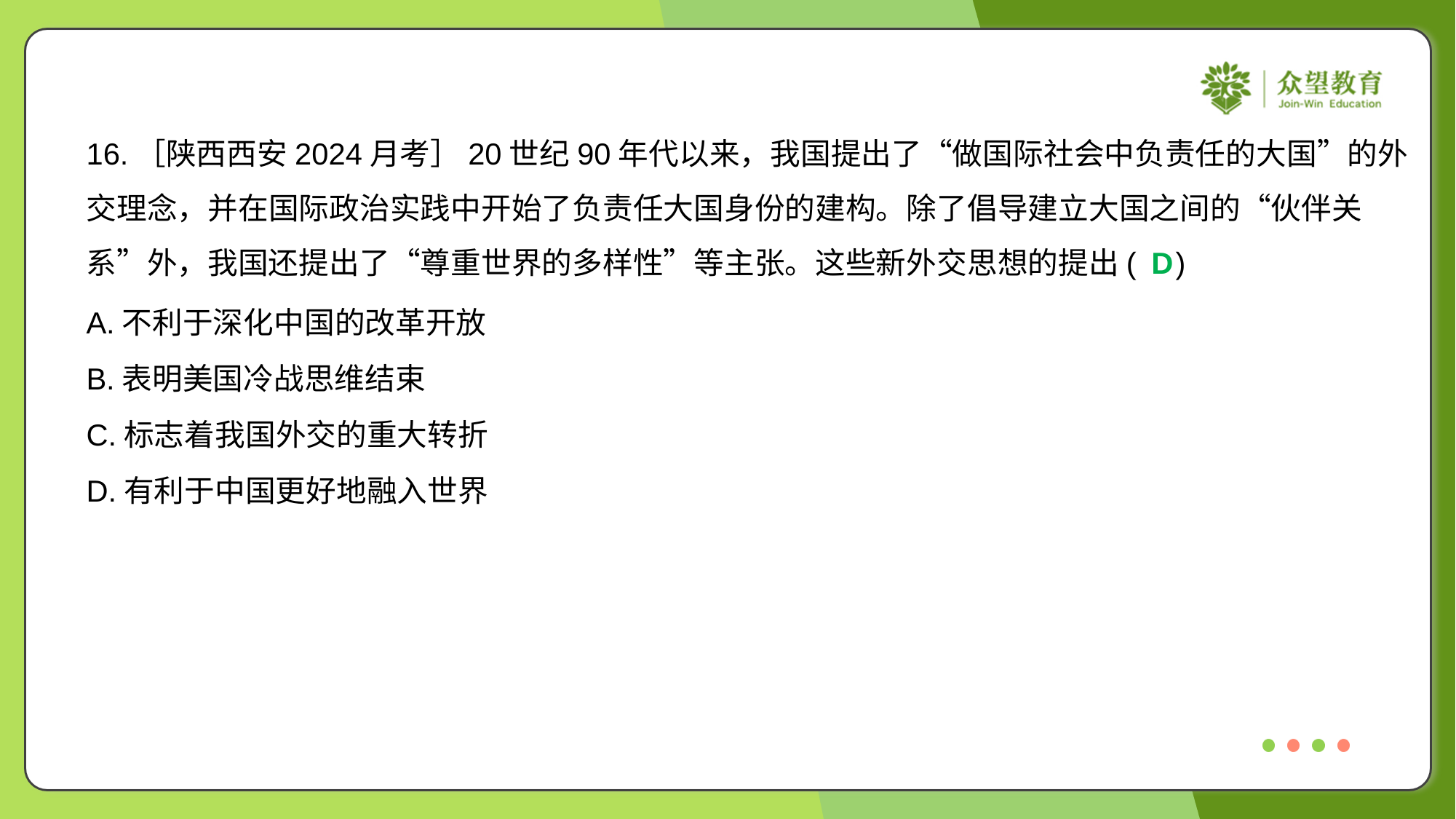

16.［陕西西安2024月考］20世纪90年代以来，我国提出了“做国际社会中负责任的大国”的外
交理念，并在国际政治实践中开始了负责任大国身份的建构。除了倡导建立大国之间的“伙伴关
系”外，我国还提出了“尊重世界的多样性”等主张。这些新外交思想的提出(     )
D
A.不利于深化中国的改革开放
B.表明美国冷战思维结束
C.标志着我国外交的重大转折
D.有利于中国更好地融入世界